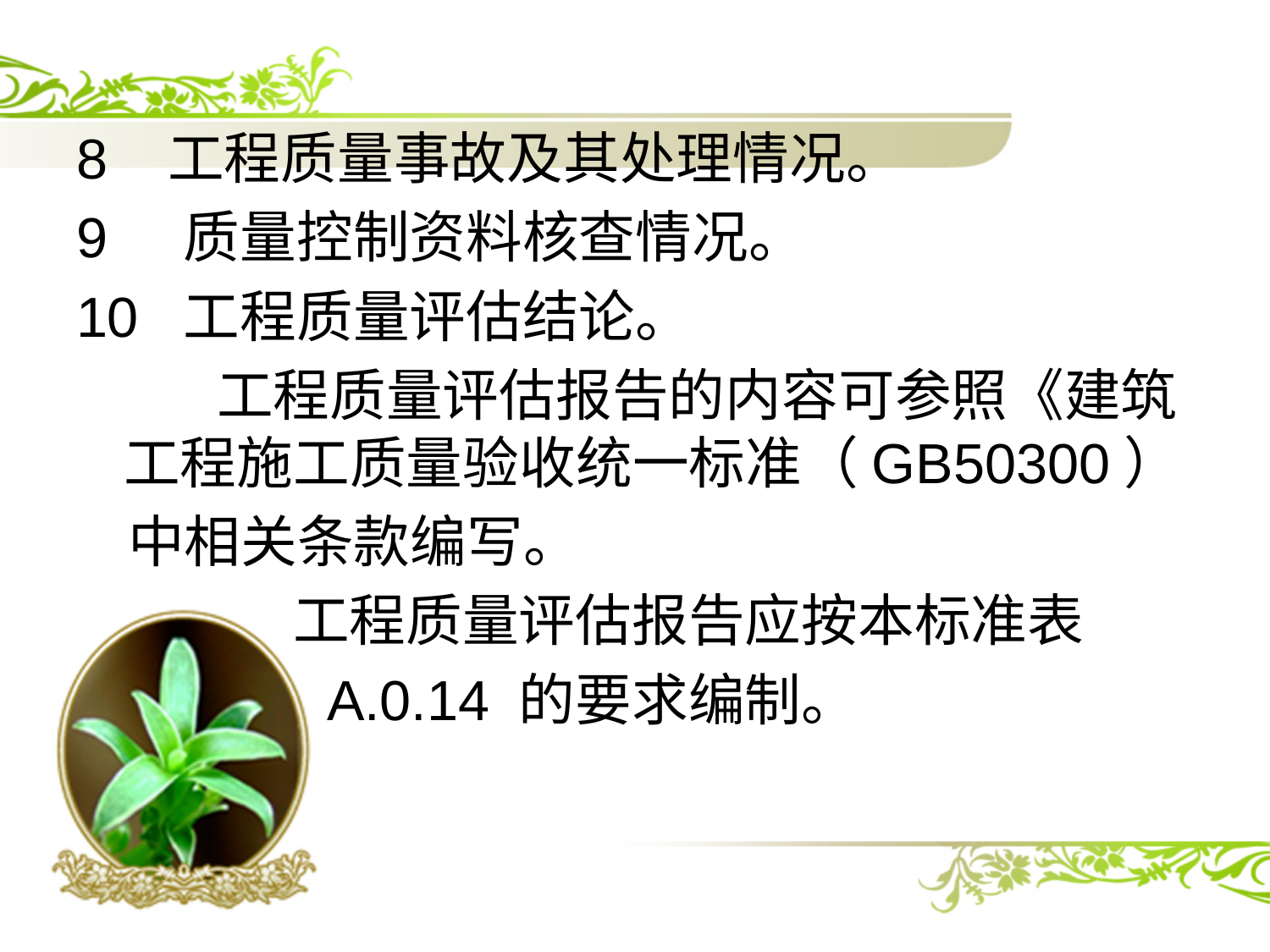

8   工程质量事故及其处理情况。
9    质量控制资料核查情况。
10  工程质量评估结论。
          工程质量评估报告的内容可参照《建筑工程施工质量验收统一标准（GB50300）
   中相关条款编写。
                工程质量评估报告应按本标准表
                A.0.14 的要求编制。